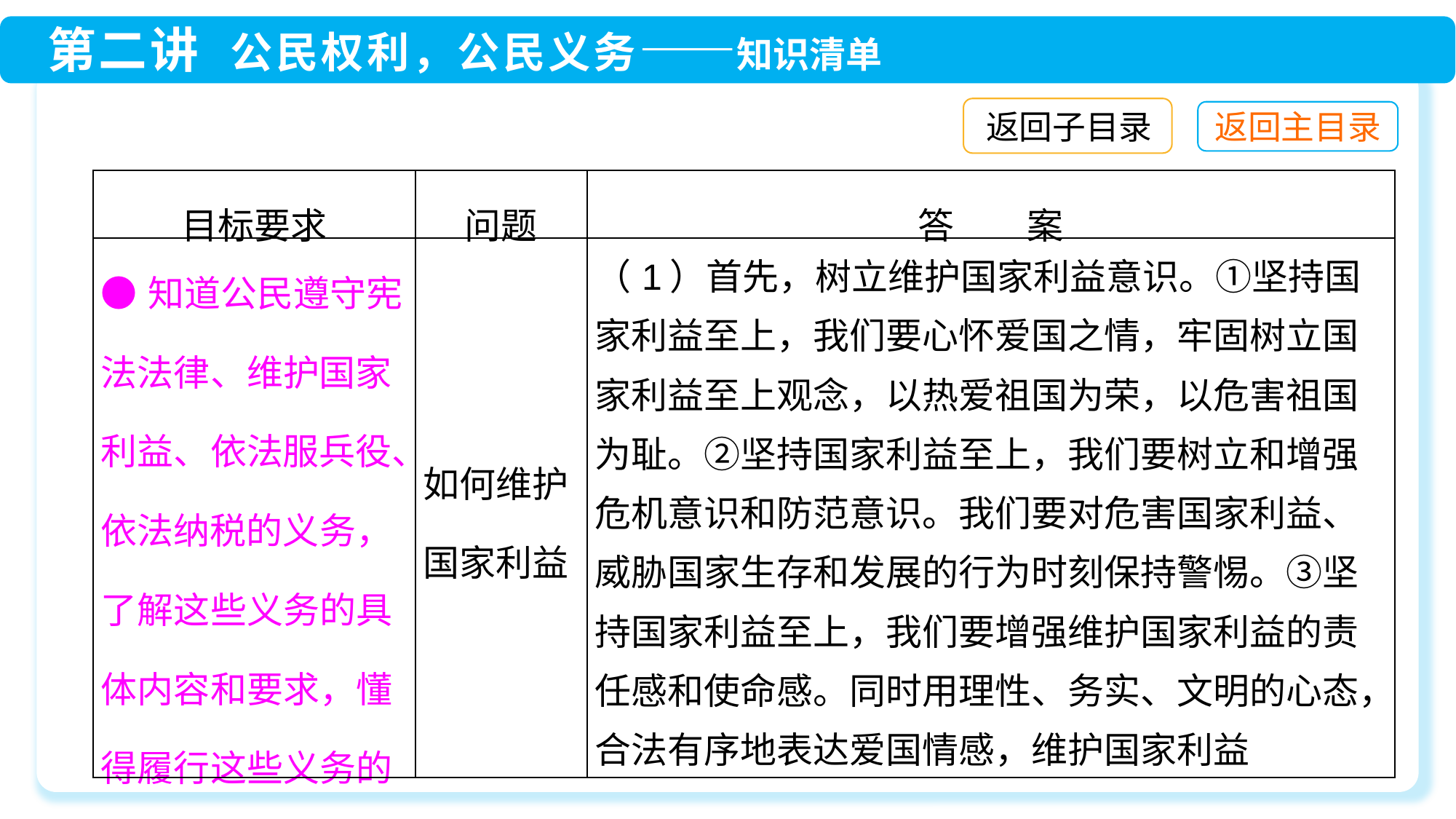

返回子目录
| 目标要求 | 问题 | 答　　案 |
| --- | --- | --- |
| ●知道公民遵守宪法法律、维护国家利益、依法服兵役、依法纳税的义务，了解这些义务的具体内容和要求，懂得履行这些义务的意义 | 如何维护国家利益 | （1）首先，树立维护国家利益意识。①坚持国家利益至上，我们要心怀爱国之情，牢固树立国家利益至上观念，以热爱祖国为荣，以危害祖国为耻。②坚持国家利益至上，我们要树立和增强危机意识和防范意识。我们要对危害国家利益、威胁国家生存和发展的行为时刻保持警惕。③坚持国家利益至上，我们要增强维护国家利益的责任感和使命感。同时用理性、务实、文明的心态，合法有序地表达爱国情感，维护国家利益 |